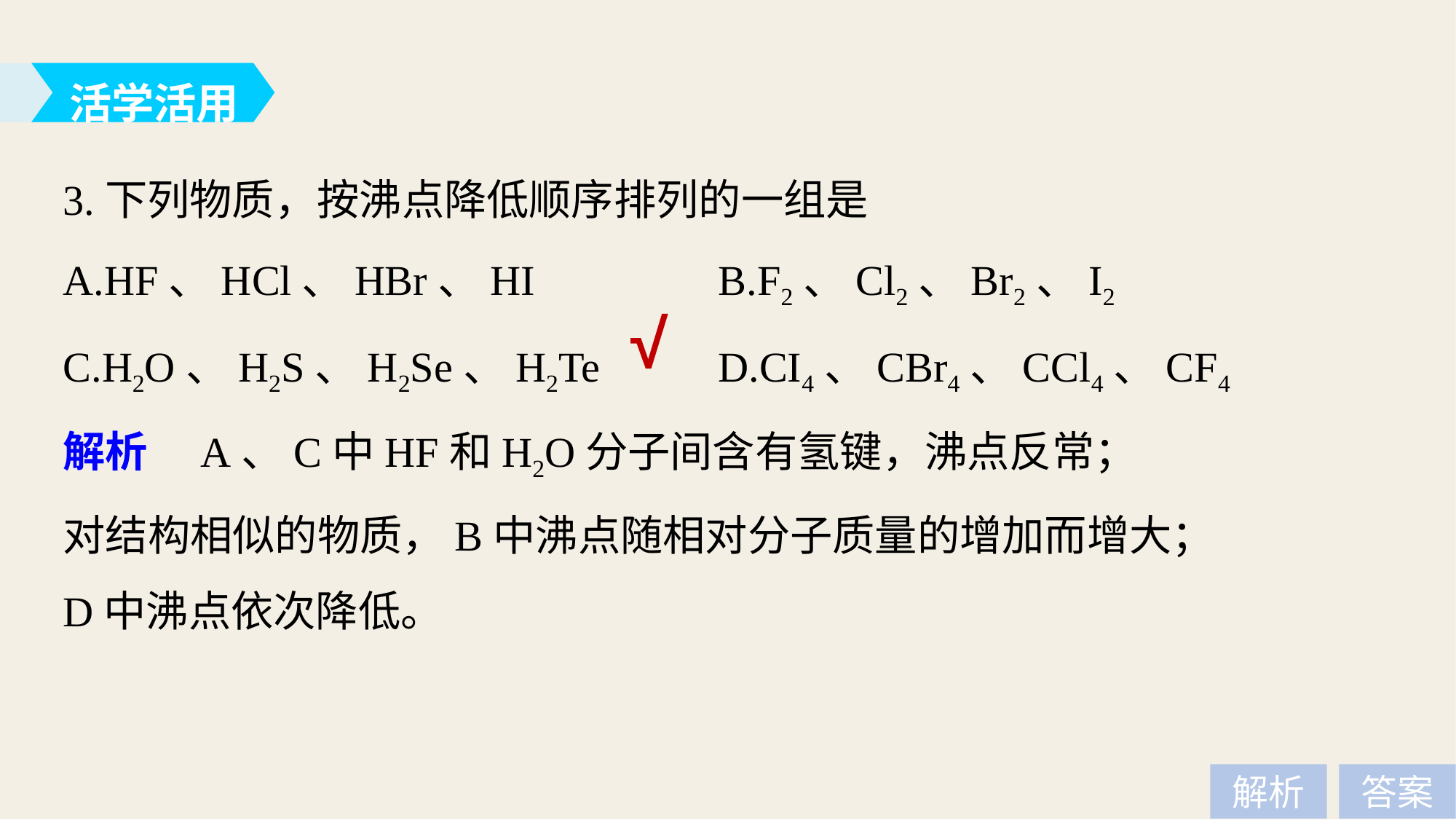

活学活用

3.下列物质，按沸点降低顺序排列的一组是
A.HF、HCl、HBr、HI  		B.F2、Cl2、Br2、I2
C.H2O、H2S、H2Se、H2Te  	D.CI4、CBr4、CCl4、CF4
√
解析　A、C中HF和H2O分子间含有氢键，沸点反常；
对结构相似的物质，B中沸点随相对分子质量的增加而增大；
D中沸点依次降低。
解析
答案